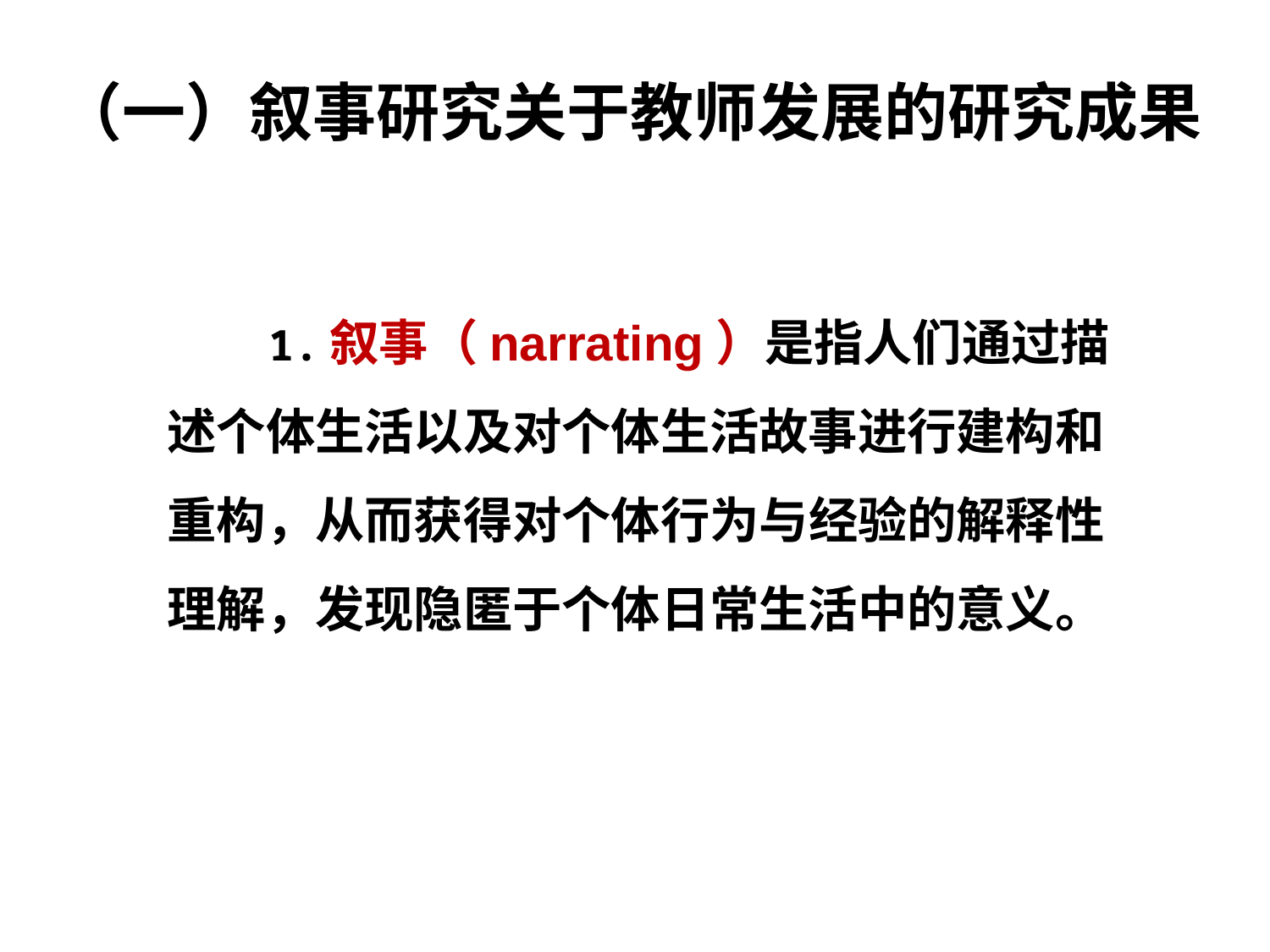

（一）叙事研究关于教师发展的研究成果
    1.叙事（narrating）是指人们通过描述个体生活以及对个体生活故事进行建构和重构，从而获得对个体行为与经验的解释性理解，发现隐匿于个体日常生活中的意义。